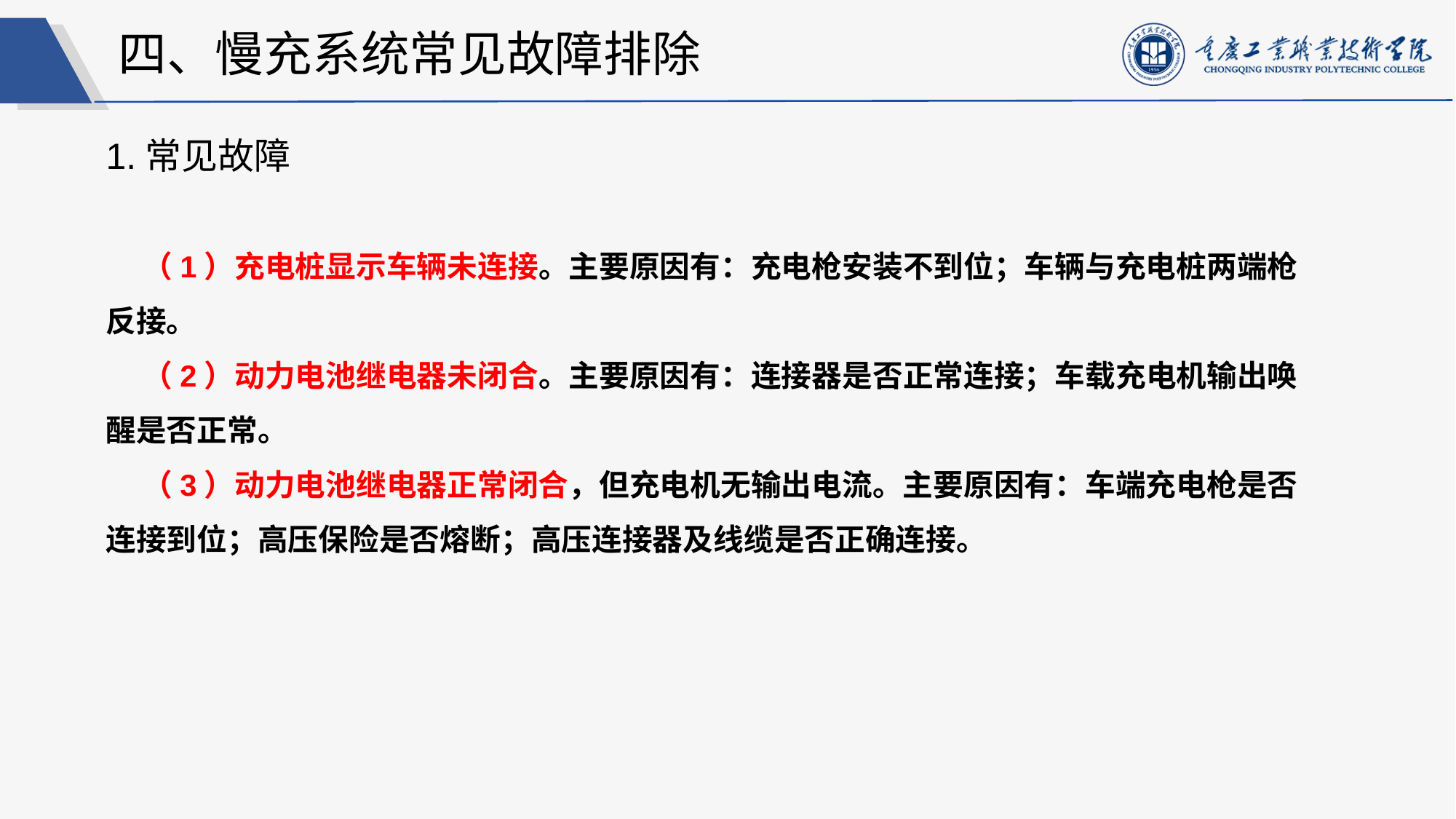

四、慢充系统常见故障排除
1.常见故障
（1）充电桩显示车辆未连接。主要原因有：充电枪安装不到位；车辆与充电桩两端枪反接。
（2）动力电池继电器未闭合。主要原因有：连接器是否正常连接；车载充电机输出唤醒是否正常。
（3）动力电池继电器正常闭合，但充电机无输出电流。主要原因有：车端充电枪是否连接到位；高压保险是否熔断；高压连接器及线缆是否正确连接。